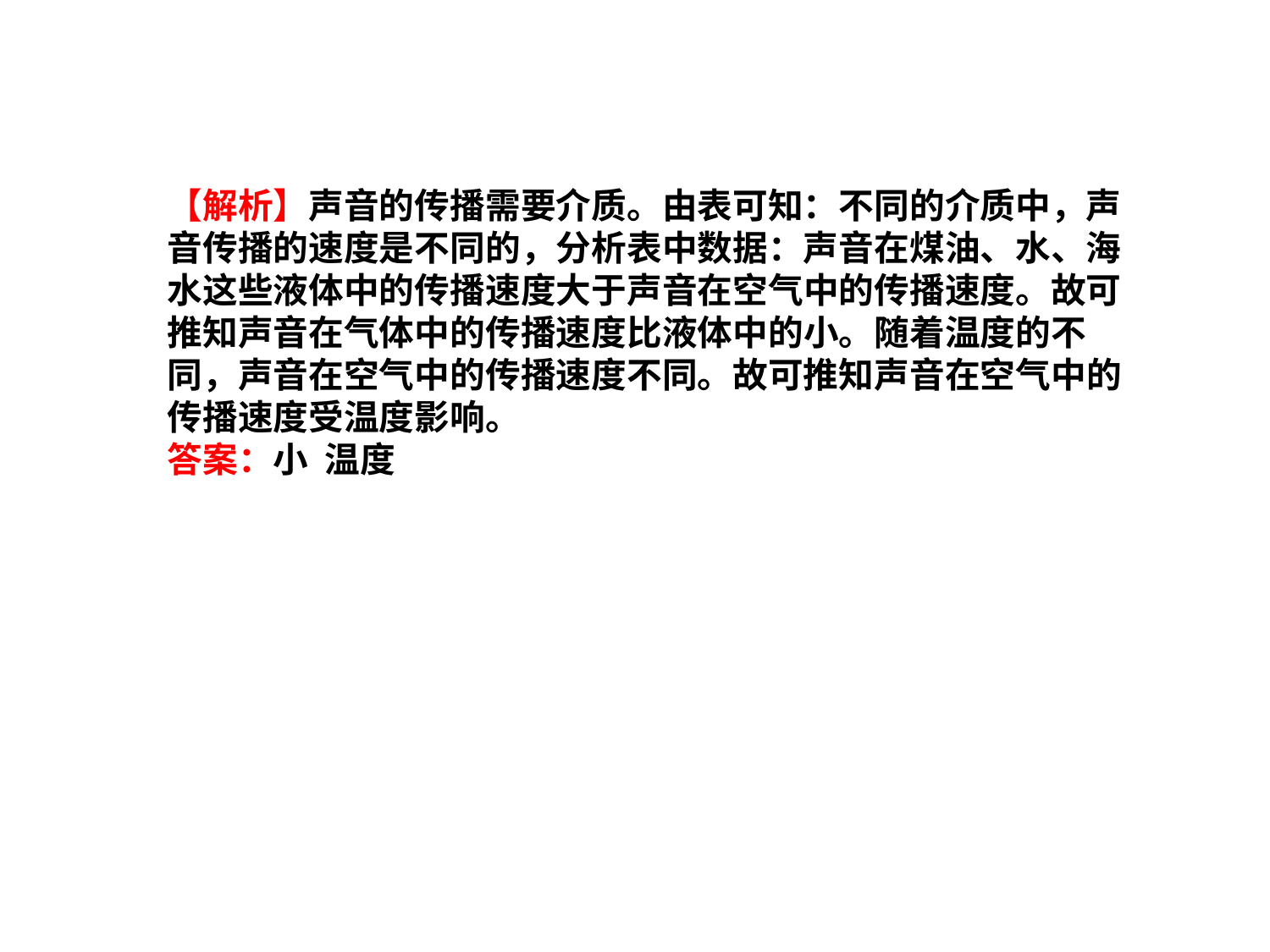

【解析】声音的传播需要介质。由表可知：不同的介质中，声
音传播的速度是不同的，分析表中数据：声音在煤油、水、海
水这些液体中的传播速度大于声音在空气中的传播速度。故可
推知声音在气体中的传播速度比液体中的小。随着温度的不
同，声音在空气中的传播速度不同。故可推知声音在空气中的
传播速度受温度影响。
答案：小  温度